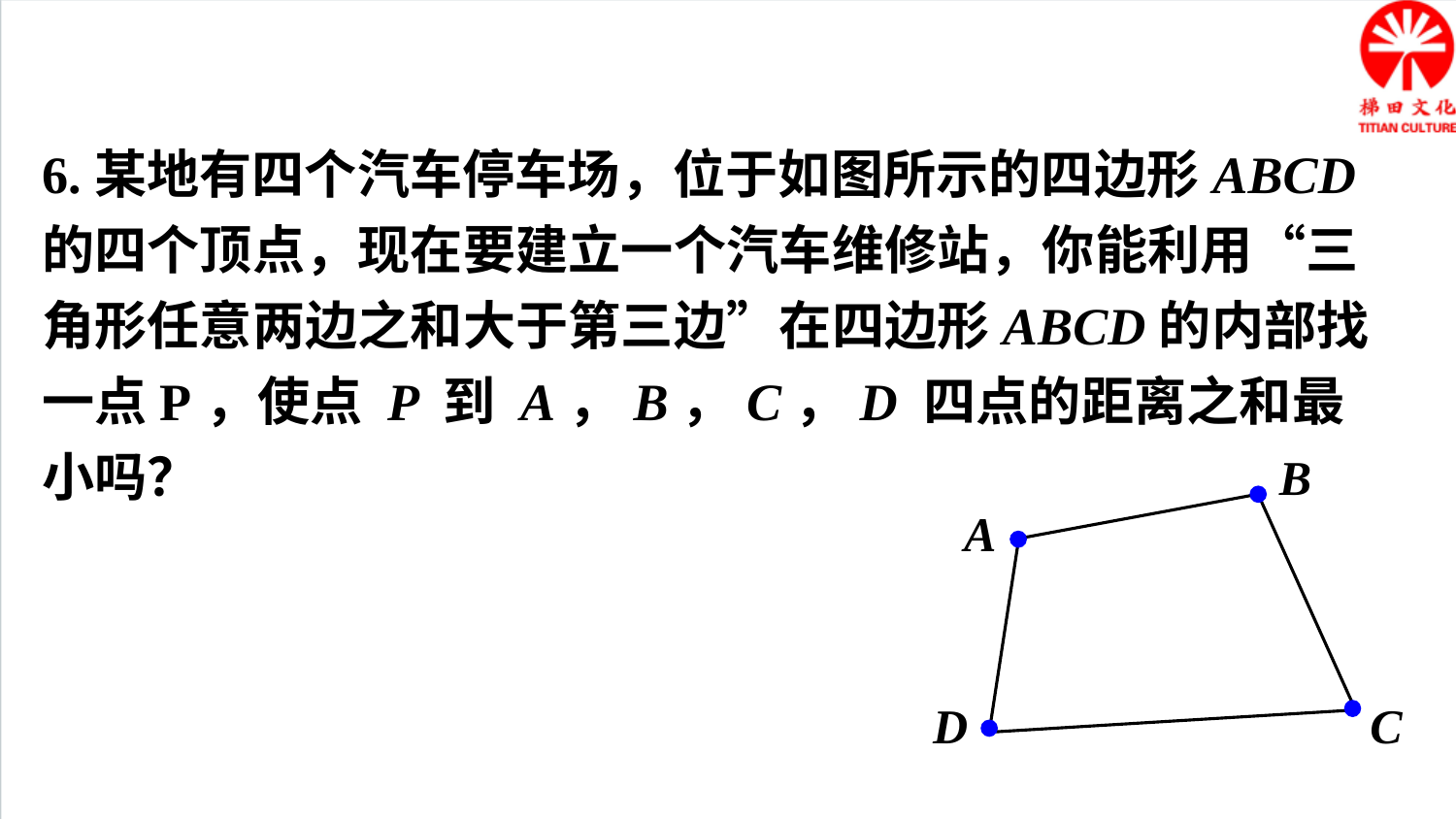

6.某地有四个汽车停车场，位于如图所示的四边形ABCD 的四个顶点，现在要建立一个汽车维修站，你能利用“三角形任意两边之和大于第三边”在四边形ABCD的内部找一点P，使点 P 到 A，B，C，D 四点的距离之和最小吗？
B

A

D
C